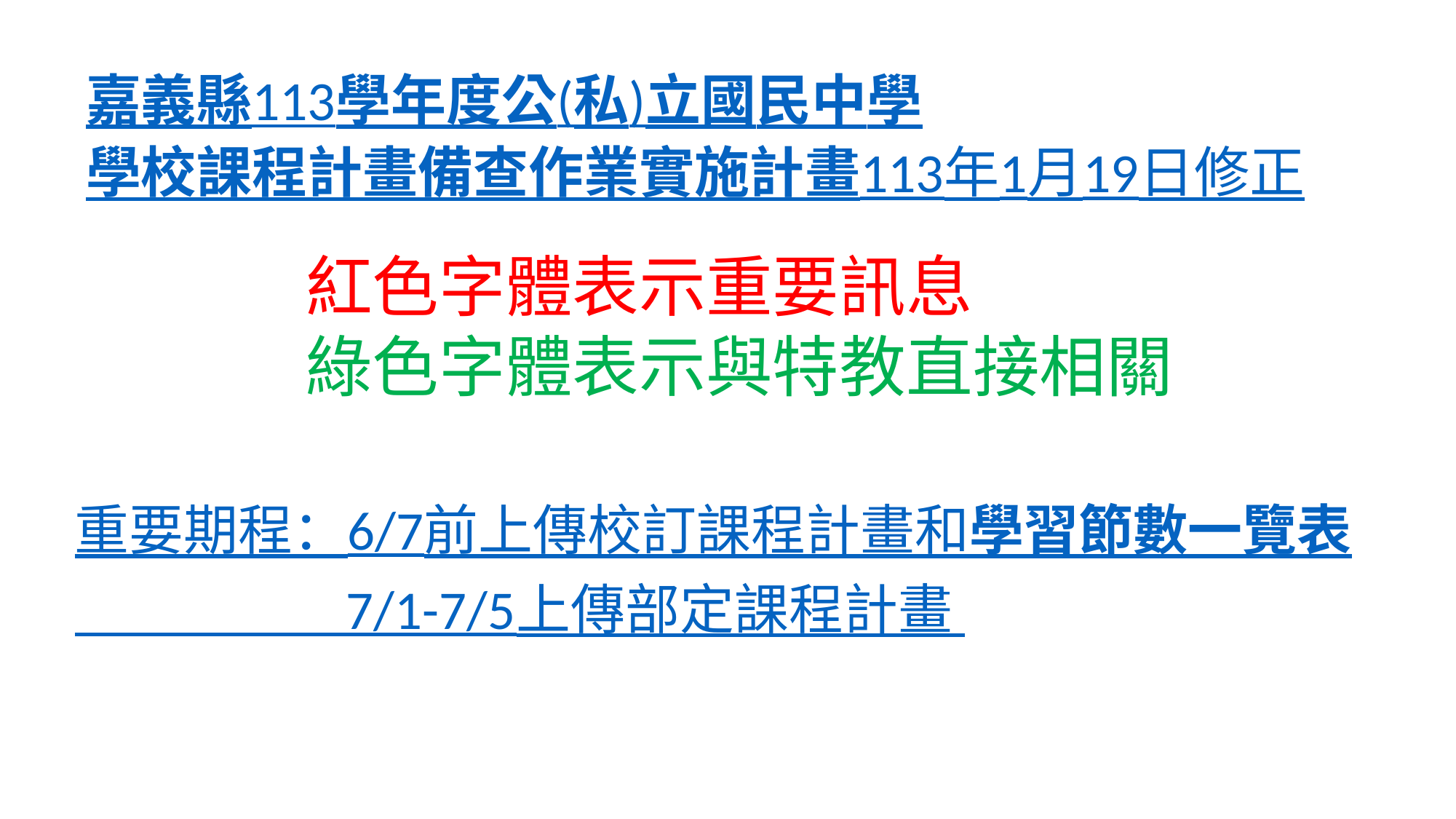

# 嘉義縣113學年度公(私)立國民中學學校課程計畫備查作業實施計畫113年1月19日修正
紅色字體表示重要訊息
綠色字體表示與特教直接相關
重要期程：6/7前上傳校訂課程計畫和學習節數一覽表
                      7/1-7/5上傳部定課程計畫